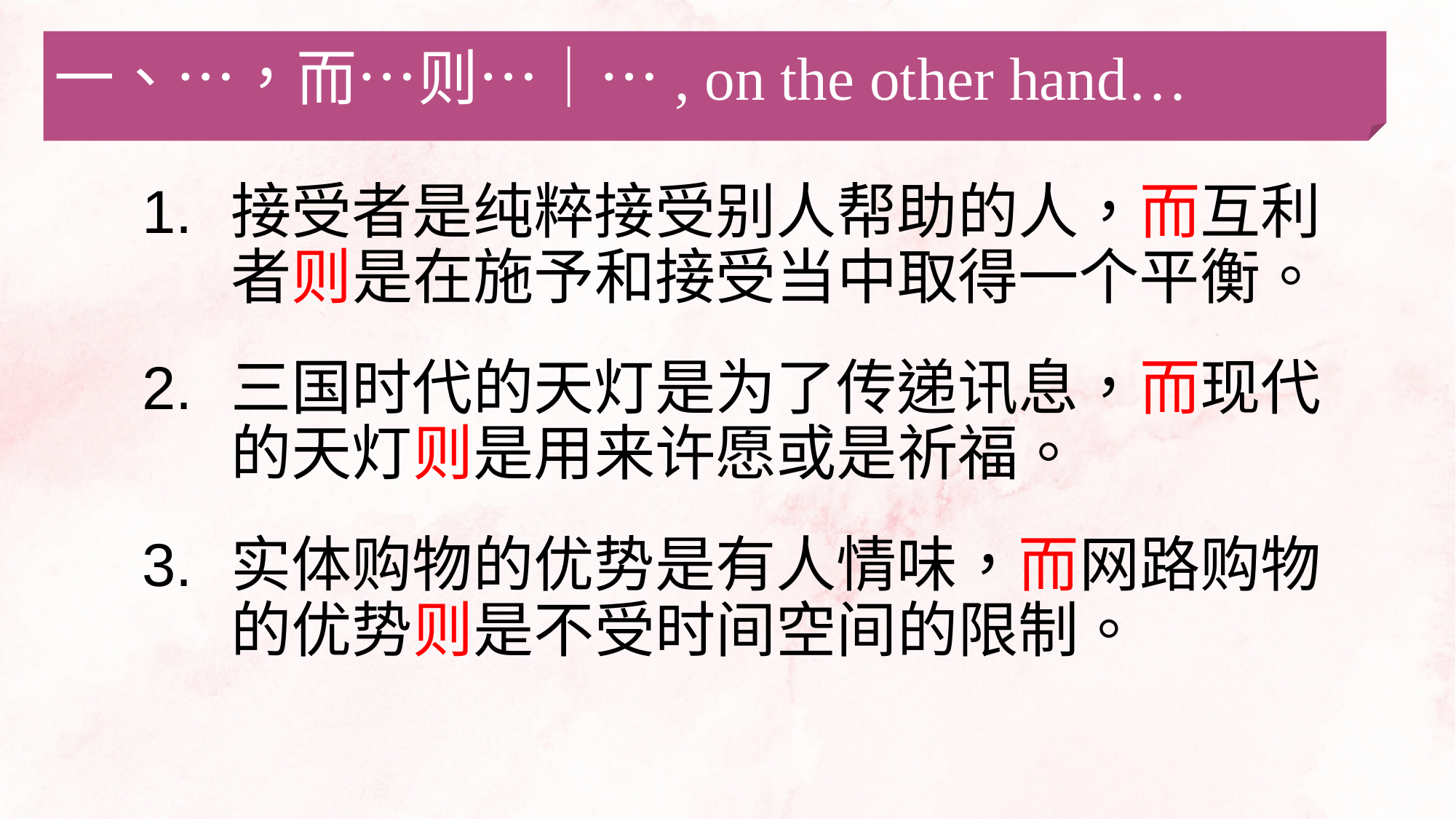

一、…，而…则…｜…, on the other hand…
接受者是纯粹接受别人帮助的人，而互利者则是在施予和接受当中取得一个平衡。
三国时代的天灯是为了传递讯息，而现代的天灯则是用来许愿或是祈福。
实体购物的优势是有人情味，而网路购物的优势则是不受时间空间的限制。